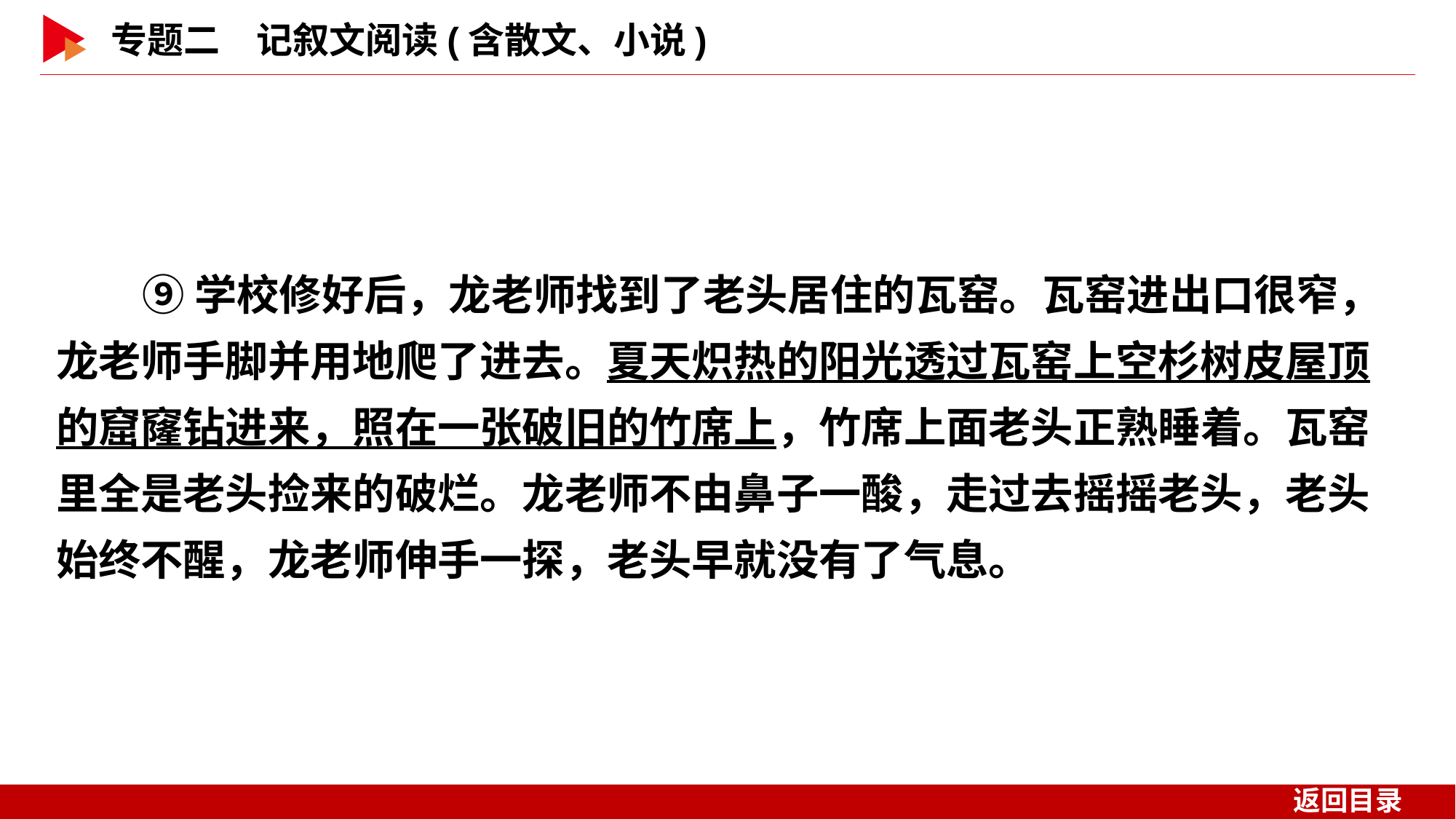

⑨学校修好后，龙老师找到了老头居住的瓦窑。瓦窑进出口很窄，龙老师手脚并用地爬了进去。夏天炽热的阳光透过瓦窑上空杉树皮屋顶的窟窿钻进来，照在一张破旧的竹席上，竹席上面老头正熟睡着。瓦窑里全是老头捡来的破烂。龙老师不由鼻子一酸，走过去摇摇老头，老头始终不醒，龙老师伸手一探，老头早就没有了气息。